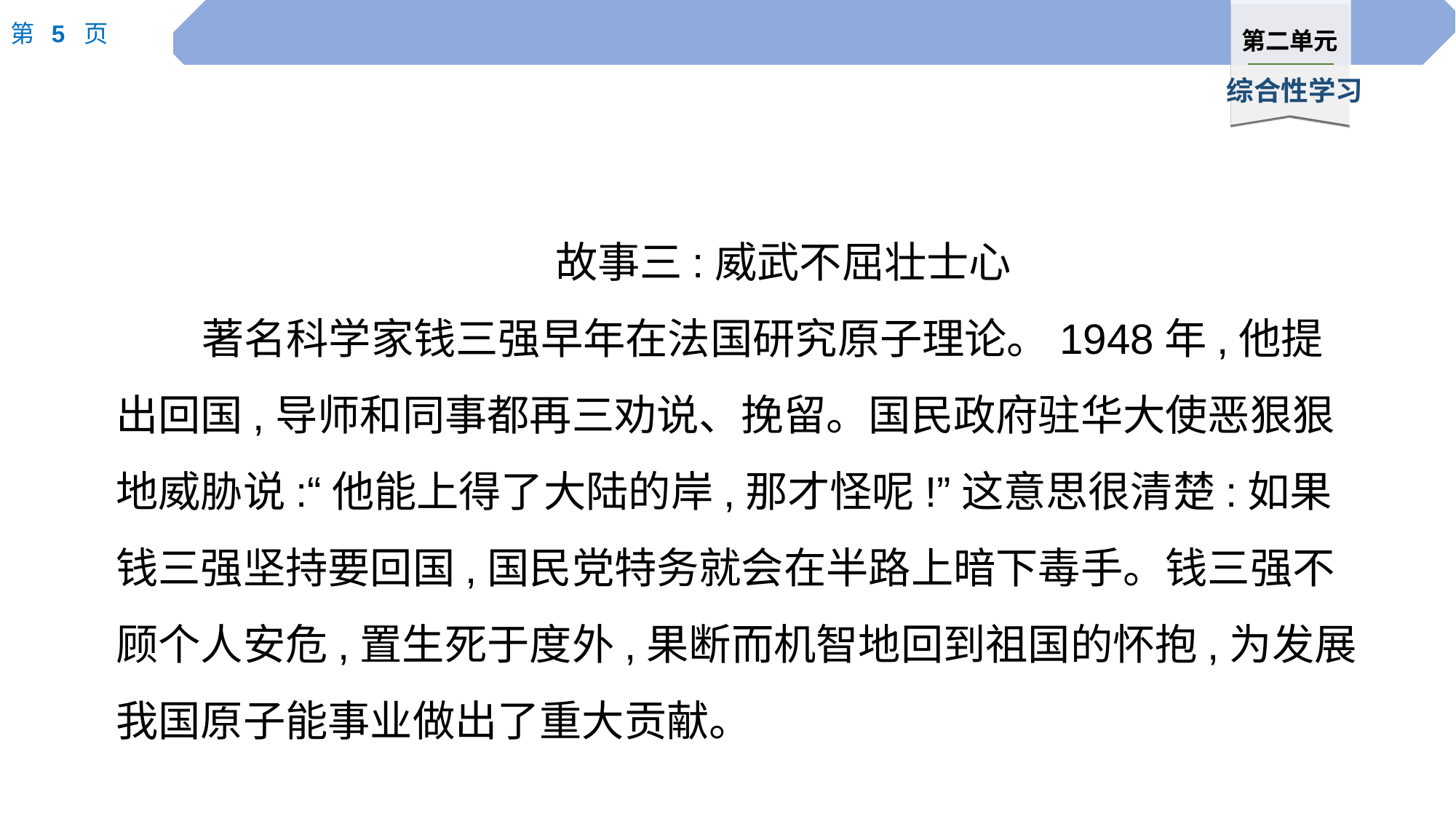

故事三:威武不屈壮士心
著名科学家钱三强早年在法国研究原子理论。1948年,他提出回国,导师和同事都再三劝说、挽留。国民政府驻华大使恶狠狠地威胁说:“他能上得了大陆的岸,那才怪呢!”这意思很清楚:如果钱三强坚持要回国,国民党特务就会在半路上暗下毒手。钱三强不顾个人安危,置生死于度外,果断而机智地回到祖国的怀抱,为发展我国原子能事业做出了重大贡献。